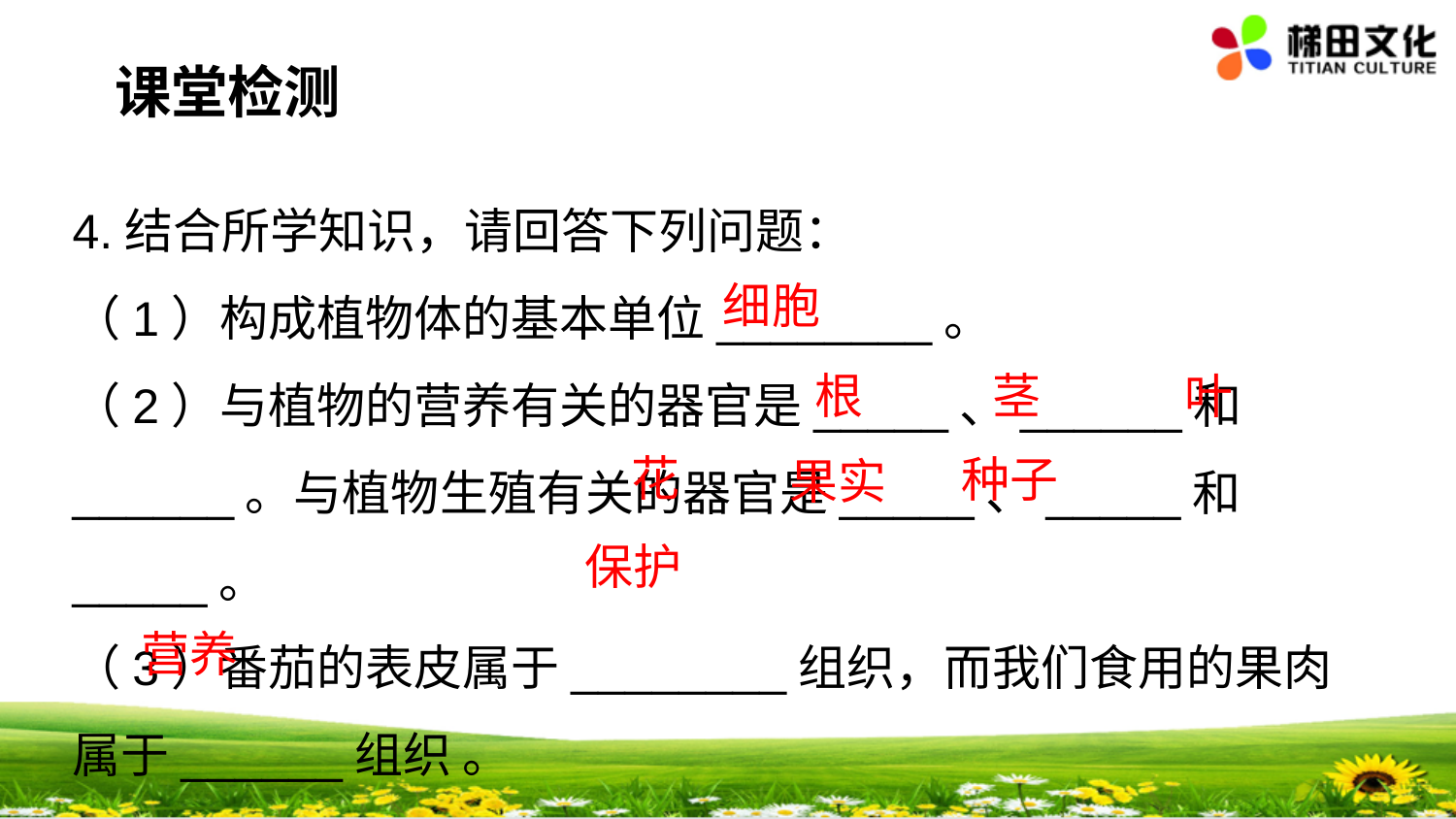

课堂检测
4.结合所学知识，请回答下列问题：
（1）构成植物体的基本单位________。
（2）与植物的营养有关的器官是_____、______和______。与植物生殖有关的器官是_____、_____和_____。
（3）番茄的表皮属于________组织，而我们食用的果肉属于______组织 。
细胞
根
茎
叶
花
种子
果实
保护
营养